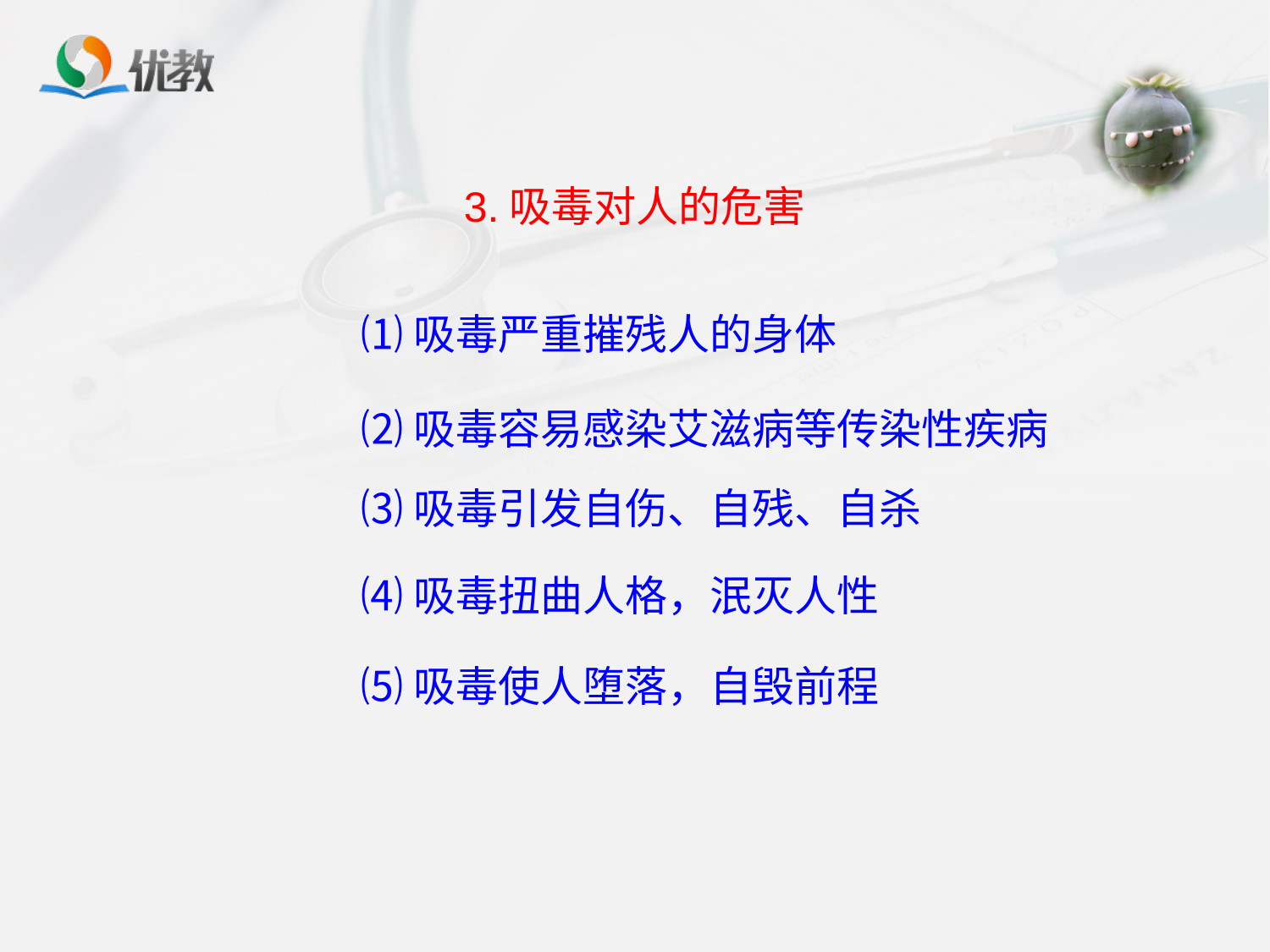

3.吸毒对人的危害
⑴吸毒严重摧残人的身体
⑵吸毒容易感染艾滋病等传染性疾病
⑶吸毒引发自伤、自残、自杀
⑷吸毒扭曲人格，泯灭人性
⑸吸毒使人堕落，自毁前程